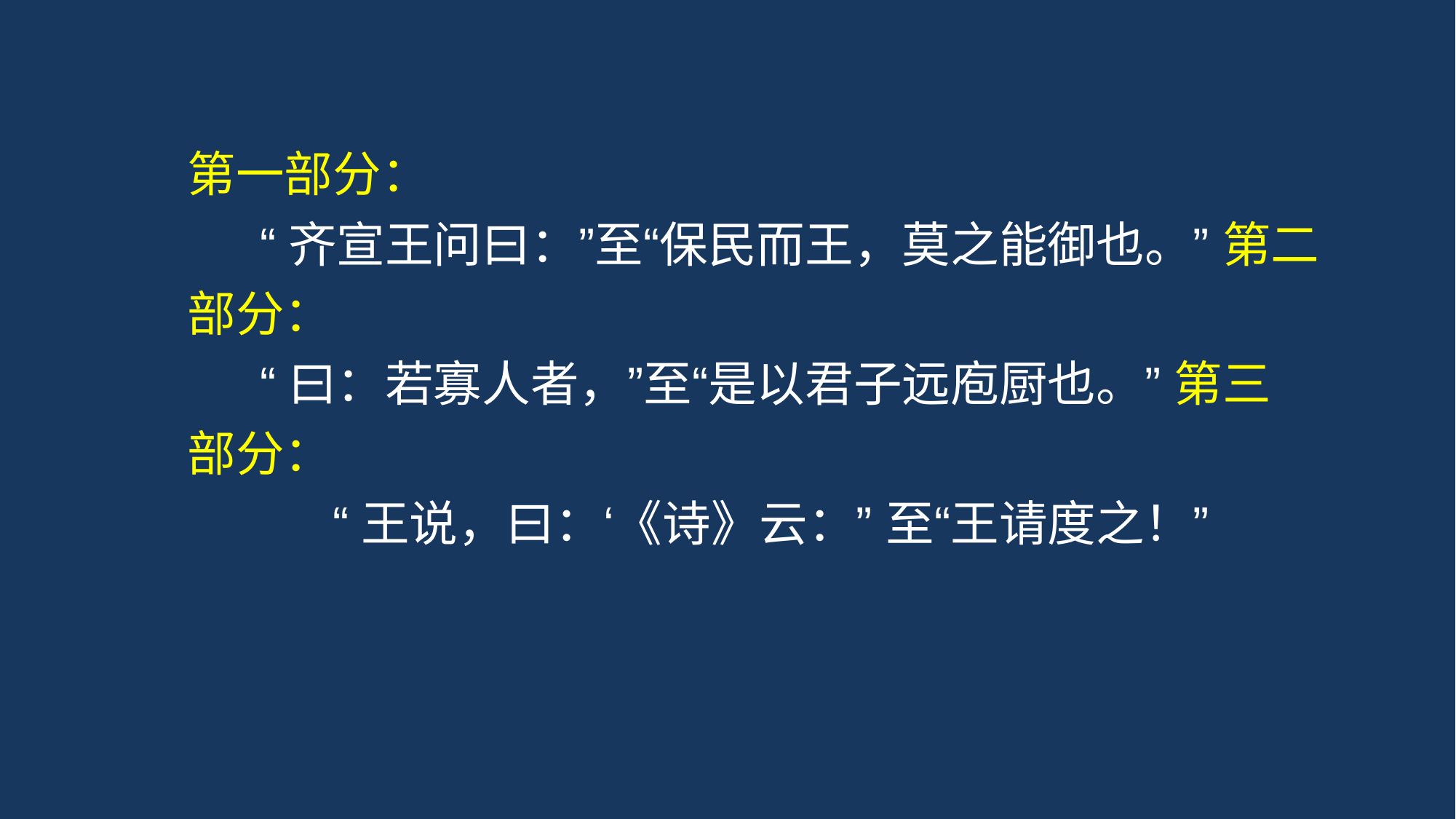

第一部分：
“齐宣王问曰：”至“保民而王，莫之能御也。” 第二部分：
“曰：若寡人者，”至“是以君子远庖厨也。” 第三部分：
“王说，曰：‘《诗》云：” 至“王请度之！”